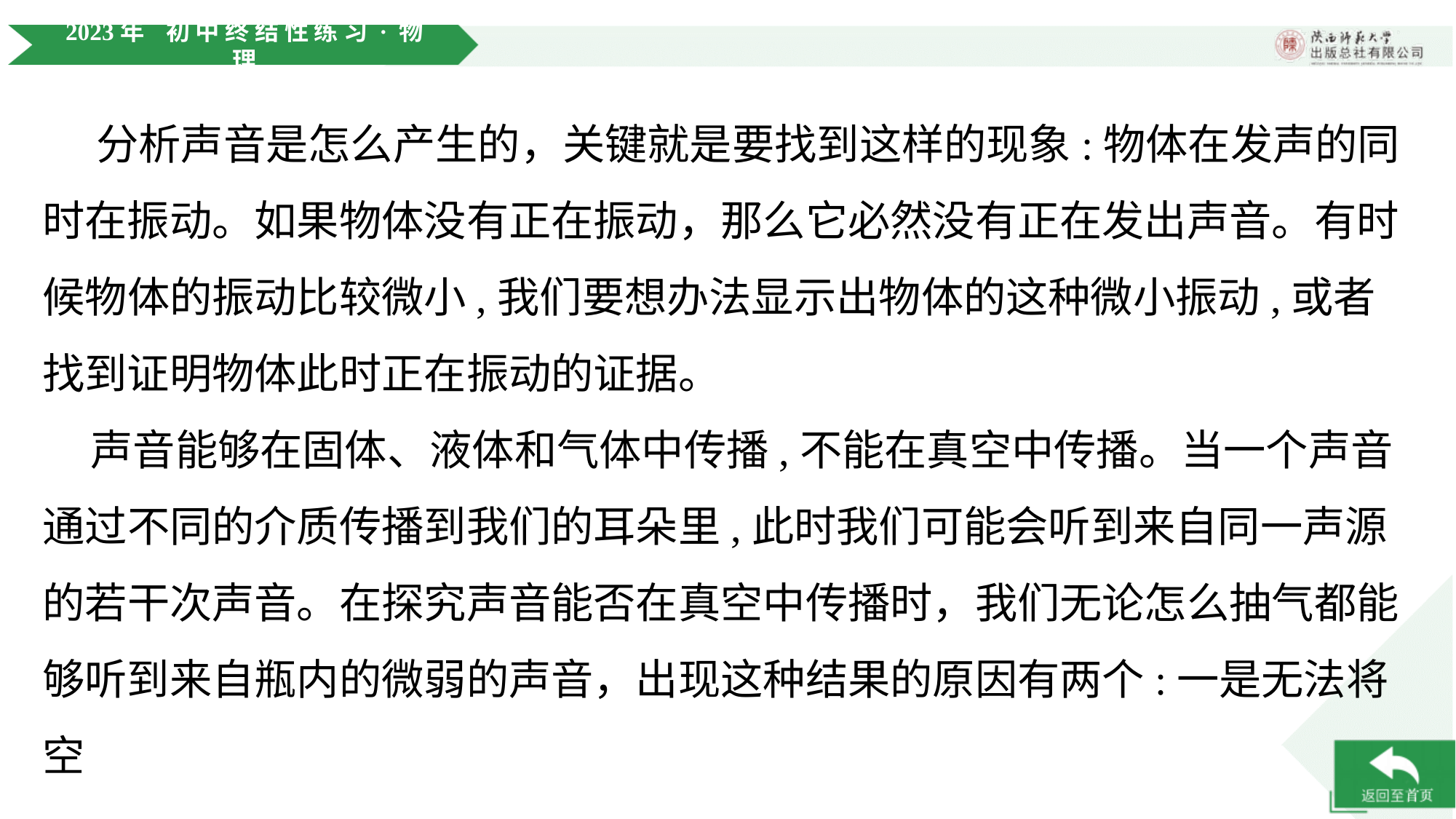

分析声音是怎么产生的，关键就是要找到这样的现象:物体在发声的同时在振动。如果物体没有正在振动，那么它必然没有正在发出声音。有时候物体的振动比较微小,我们要想办法显示出物体的这种微小振动,或者找到证明物体此时正在振动的证据。
    声音能够在固体、液体和气体中传播,不能在真空中传播。当一个声音通过不同的介质传播到我们的耳朵里,此时我们可能会听到来自同一声源的若干次声音。在探究声音能否在真空中传播时，我们无论怎么抽气都能够听到来自瓶内的微弱的声音，出现这种结果的原因有两个:一是无法将空